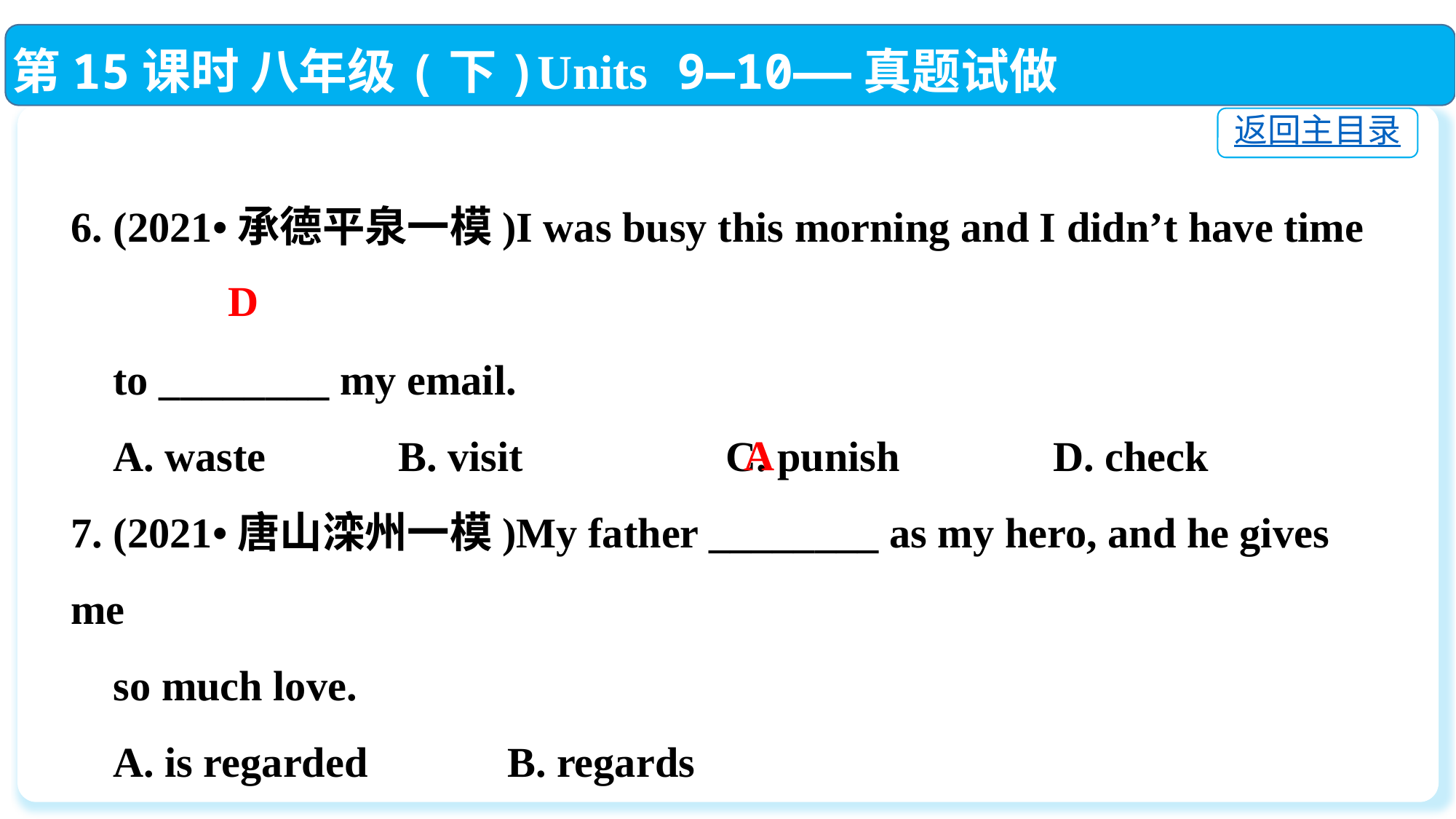

第15课时 八年级(下)Units 9—10——真题试做

返回主目录
6. (2021•承德平泉一模)I was busy this morning and I didn’t have time
    to ________ my email.
    A. waste		B. visit		C. punish		D. check
7. (2021•唐山滦州一模)My father ________ as my hero, and he gives me
    so much love.
    A. is regarded		B. regards
    C. regarded		D. was regarded
D
A